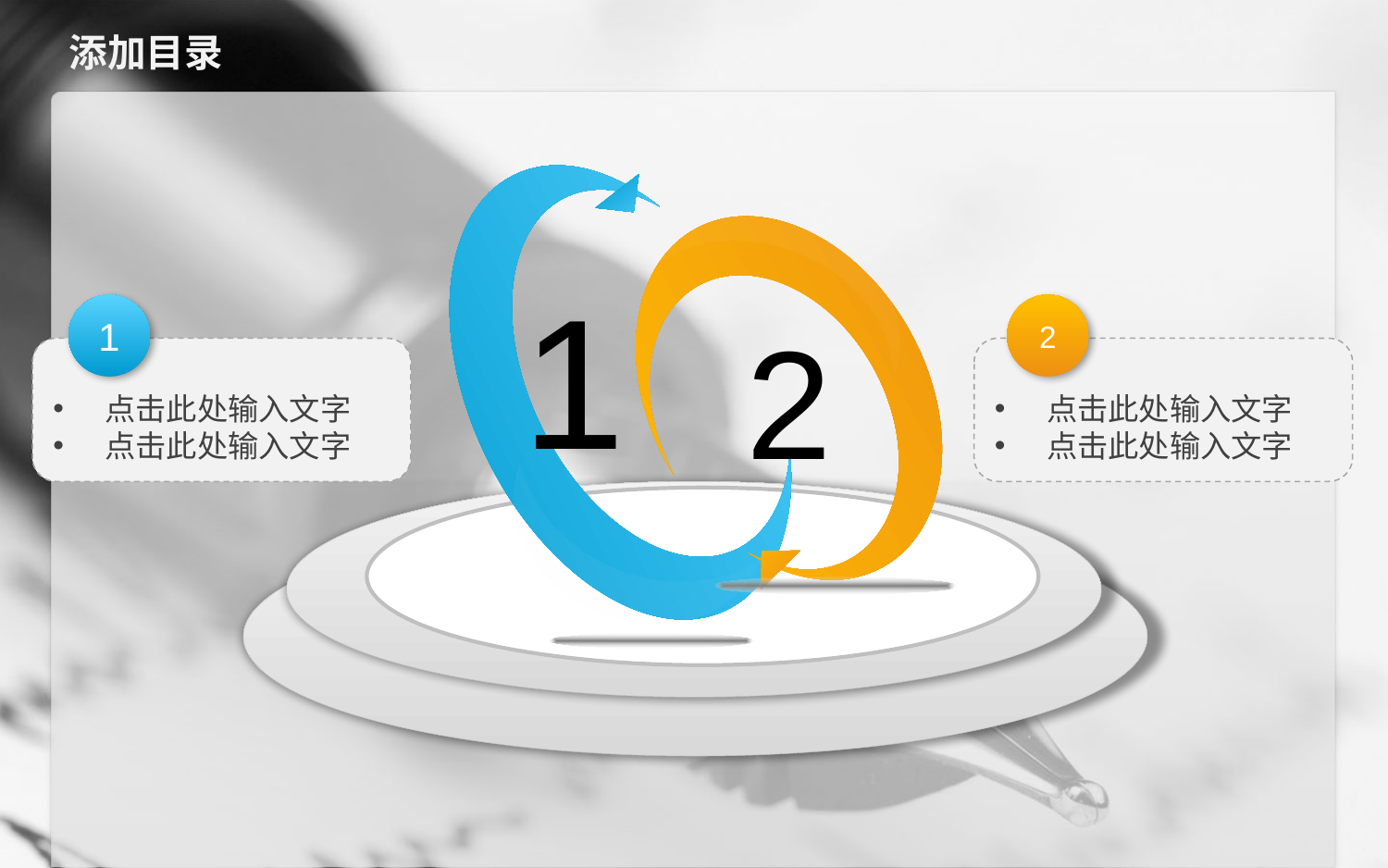

添加目录

1

1
2
2
点击此处输入文字
点击此处输入文字
点击此处输入文字
点击此处输入文字